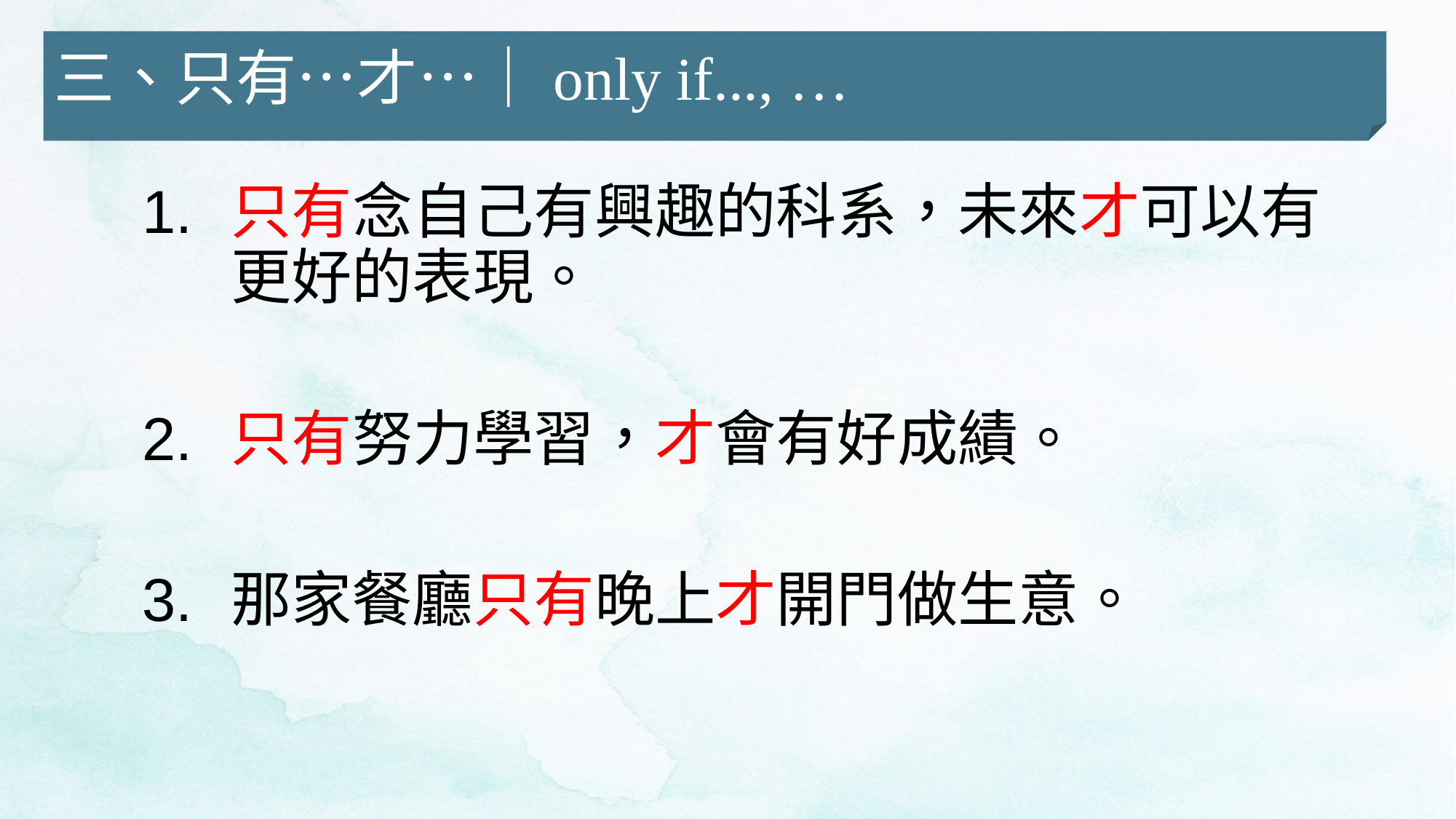

三、只有…才…｜only if..., …
只有念自己有興趣的科系，未來才可以有更好的表現。

只有努力學習，才會有好成績。

那家餐廳只有晚上才開門做生意。